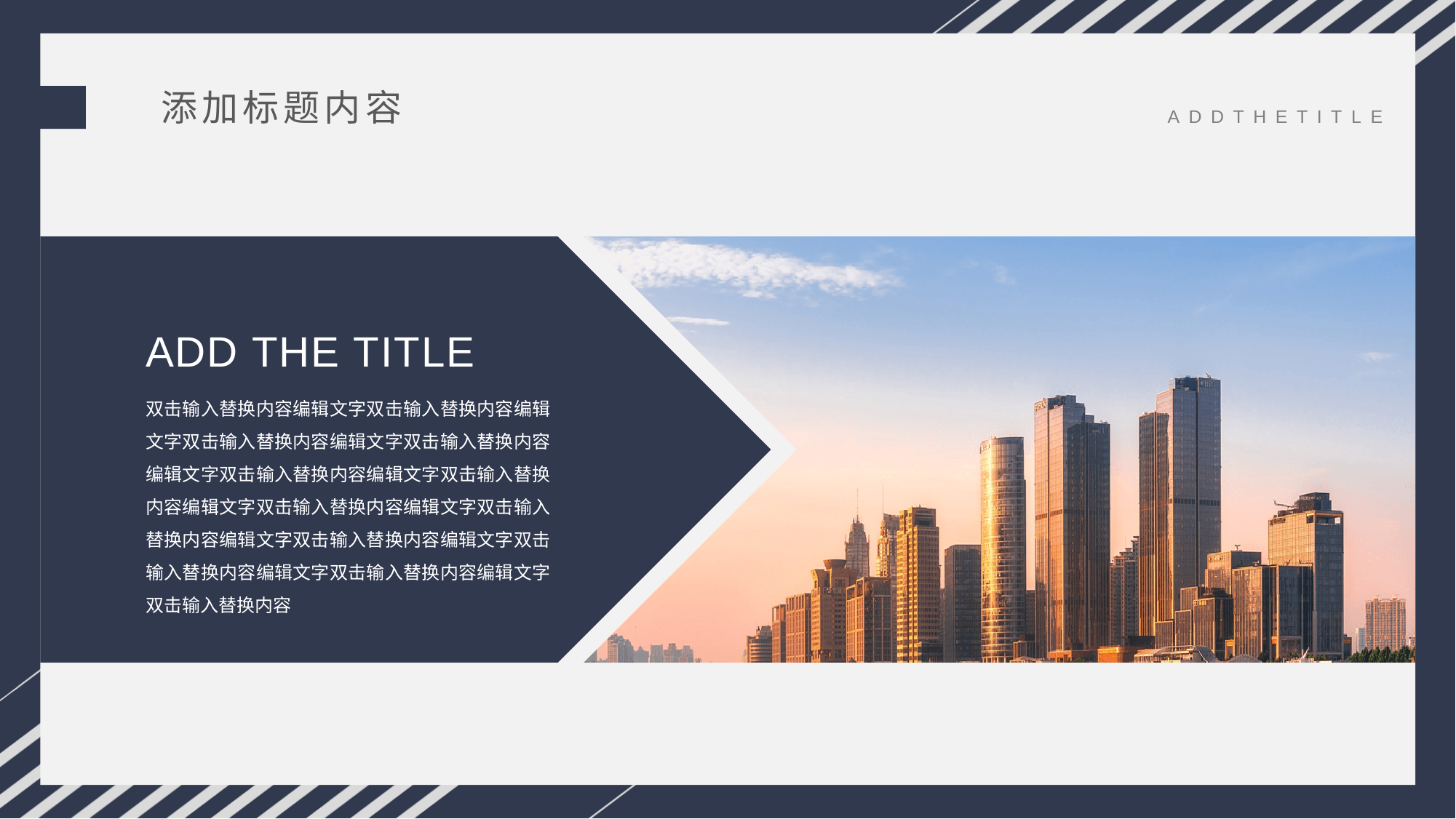

添加标题内容
ADDTHETITLE

ADD THE TITLE
双击输入替换内容编辑文字双击输入替换内容编辑文字双击输入替换内容编辑文字双击输入替换内容编辑文字双击输入替换内容编辑文字双击输入替换内容编辑文字双击输入替换内容编辑文字双击输入替换内容编辑文字双击输入替换内容编辑文字双击输入替换内容编辑文字双击输入替换内容编辑文字双击输入替换内容